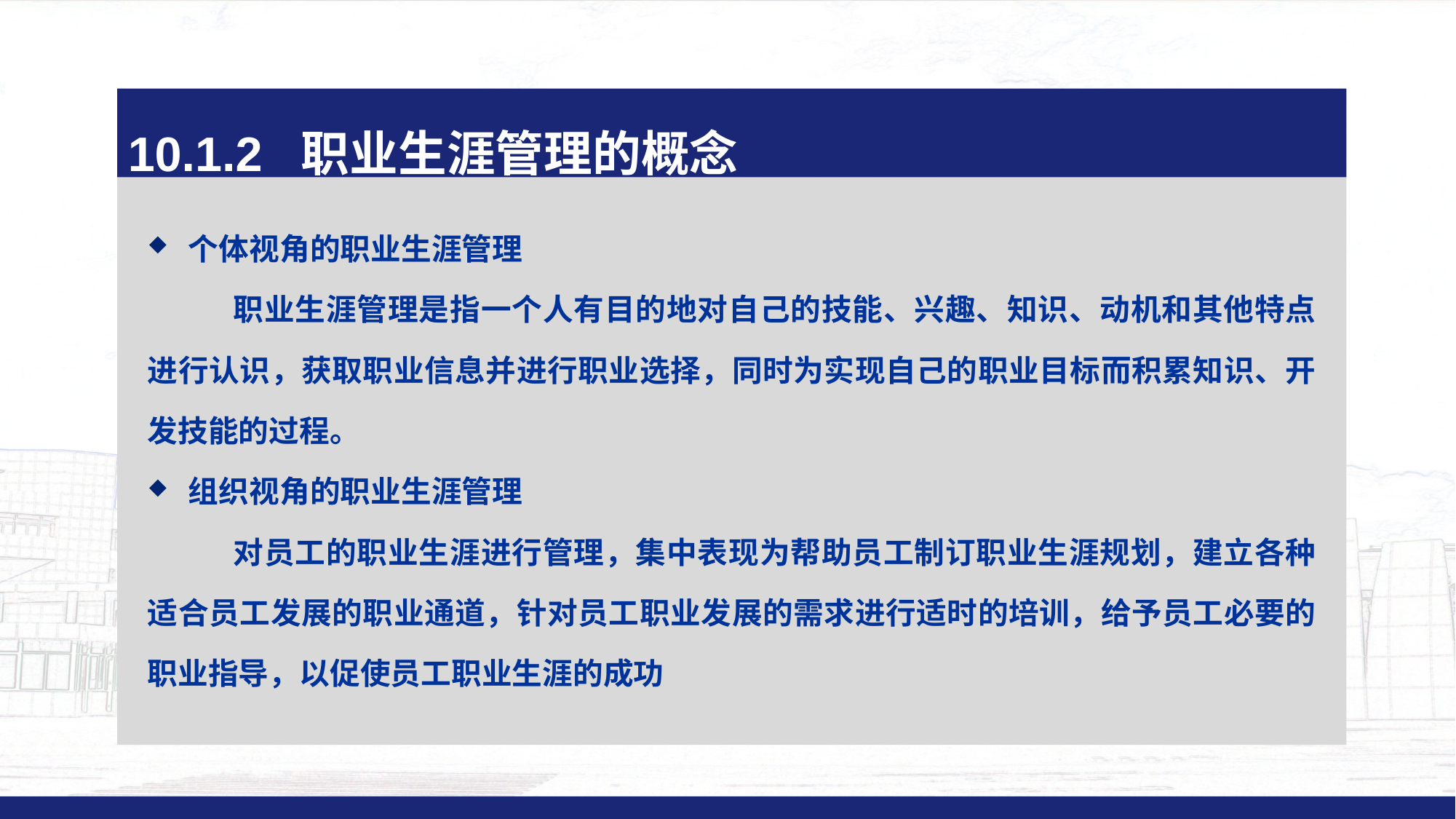

10.1.2  职业生涯管理的概念

个体视角的职业生涯管理
职业生涯管理是指一个人有目的地对自己的技能、兴趣、知识、动机和其他特点进行认识，获取职业信息并进行职业选择，同时为实现自己的职业目标而积累知识、开发技能的过程。
组织视角的职业生涯管理
对员工的职业生涯进行管理，集中表现为帮助员工制订职业生涯规划，建立各种适合员工发展的职业通道，针对员工职业发展的需求进行适时的培训，给予员工必要的职业指导，以促使员工职业生涯的成功